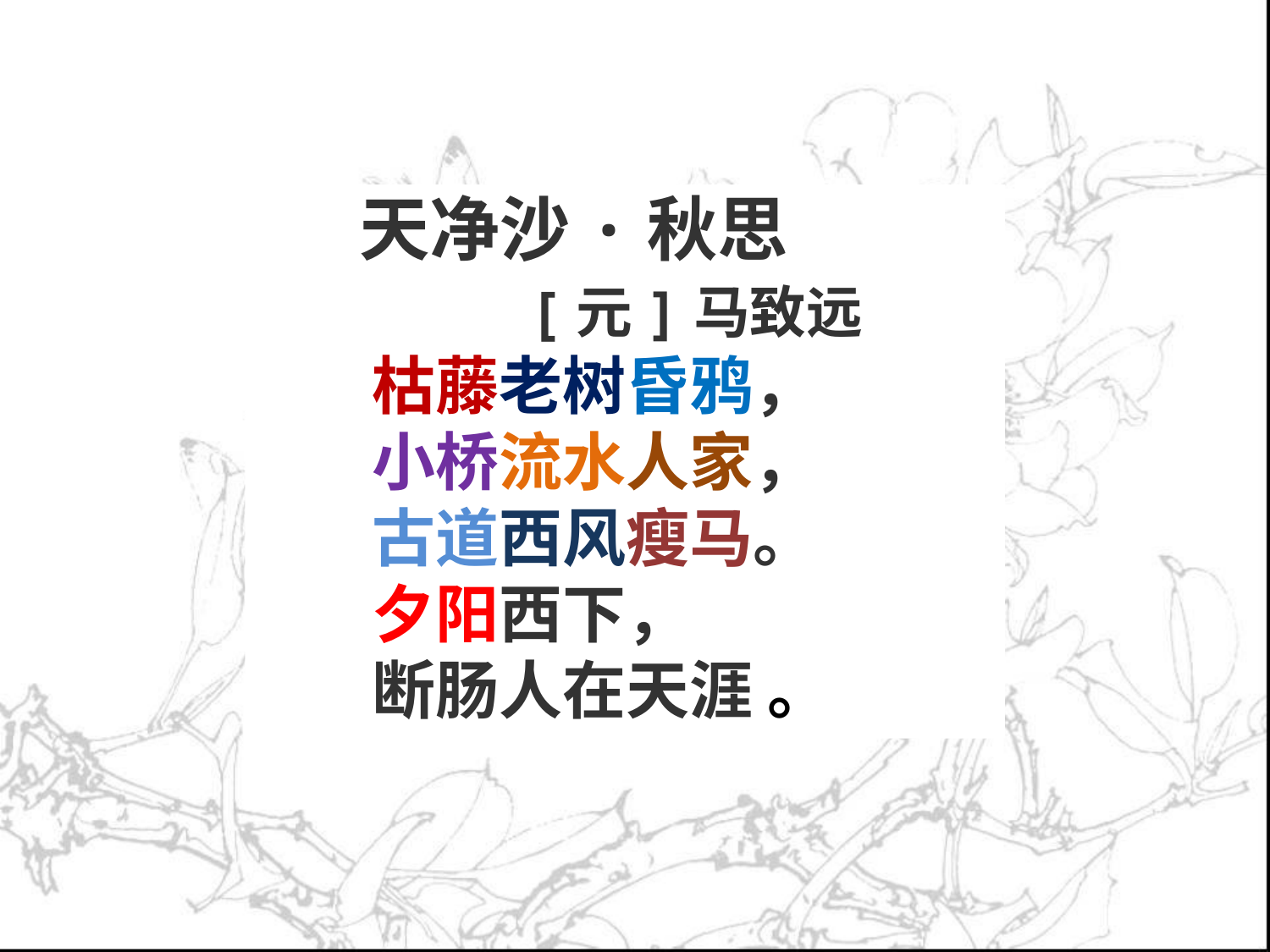

天净沙·秋思
　　          [元]马致远
　　枯藤老树昏鸦，
　　小桥流水人家，
　　古道西风瘦马。
　　夕阳西下，
　　断肠人在天涯 。